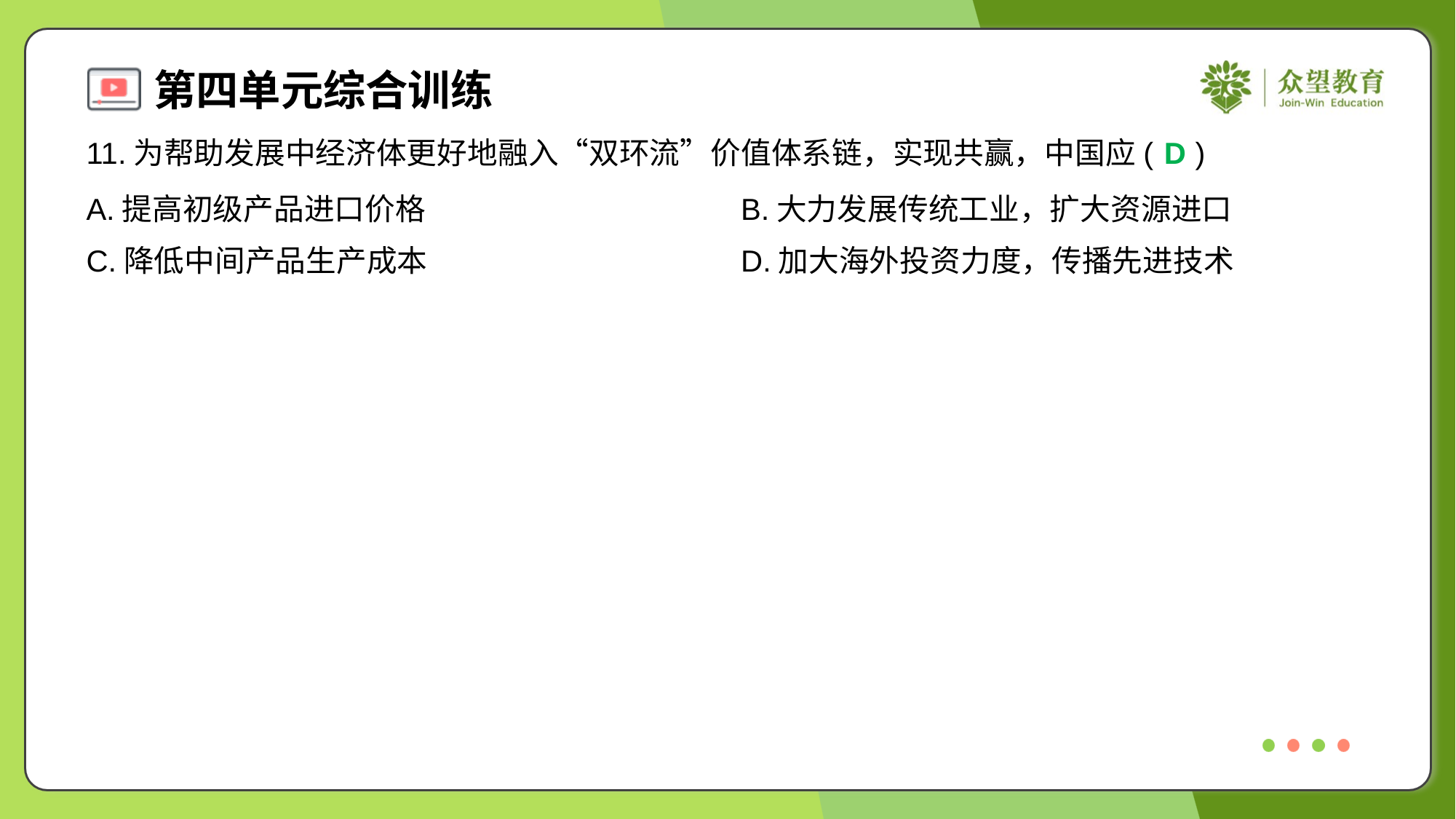

11.为帮助发展中经济体更好地融入“双环流”价值体系链，实现共赢，中国应(     )
D
A.提高初级产品进口价格	B.大力发展传统工业，扩大资源进口
C.降低中间产品生产成本	D.加大海外投资力度，传播先进技术